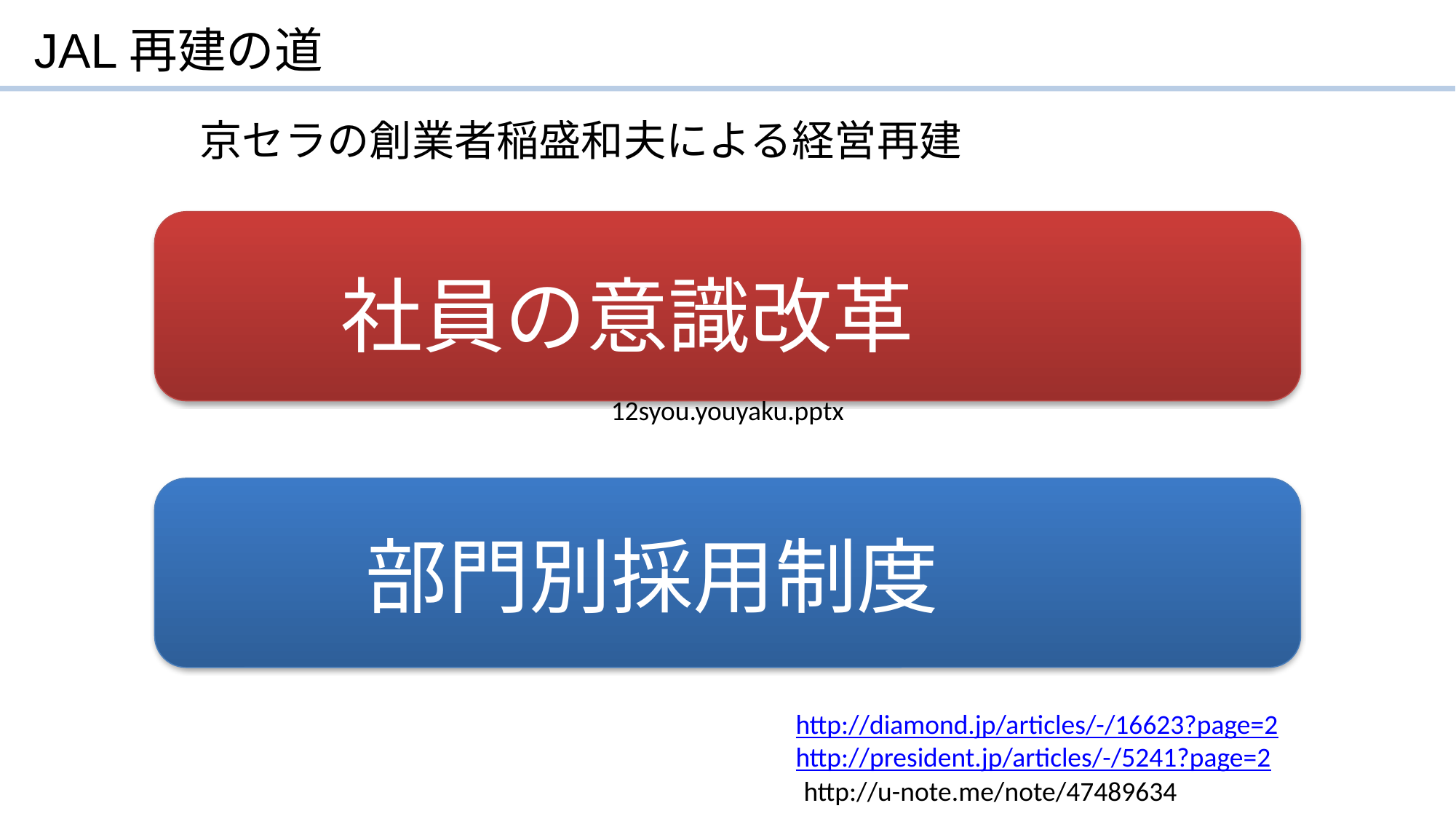

JAL再建の道

京セラの創業者稲盛和夫による経営再建

社員の意識改革
12syou.youyaku.pptx

部門別採用制度
http://diamond.jp/articles/-/16623?page=2
http://president.jp/articles/-/5241?page=2
http://u-note.me/note/47489634